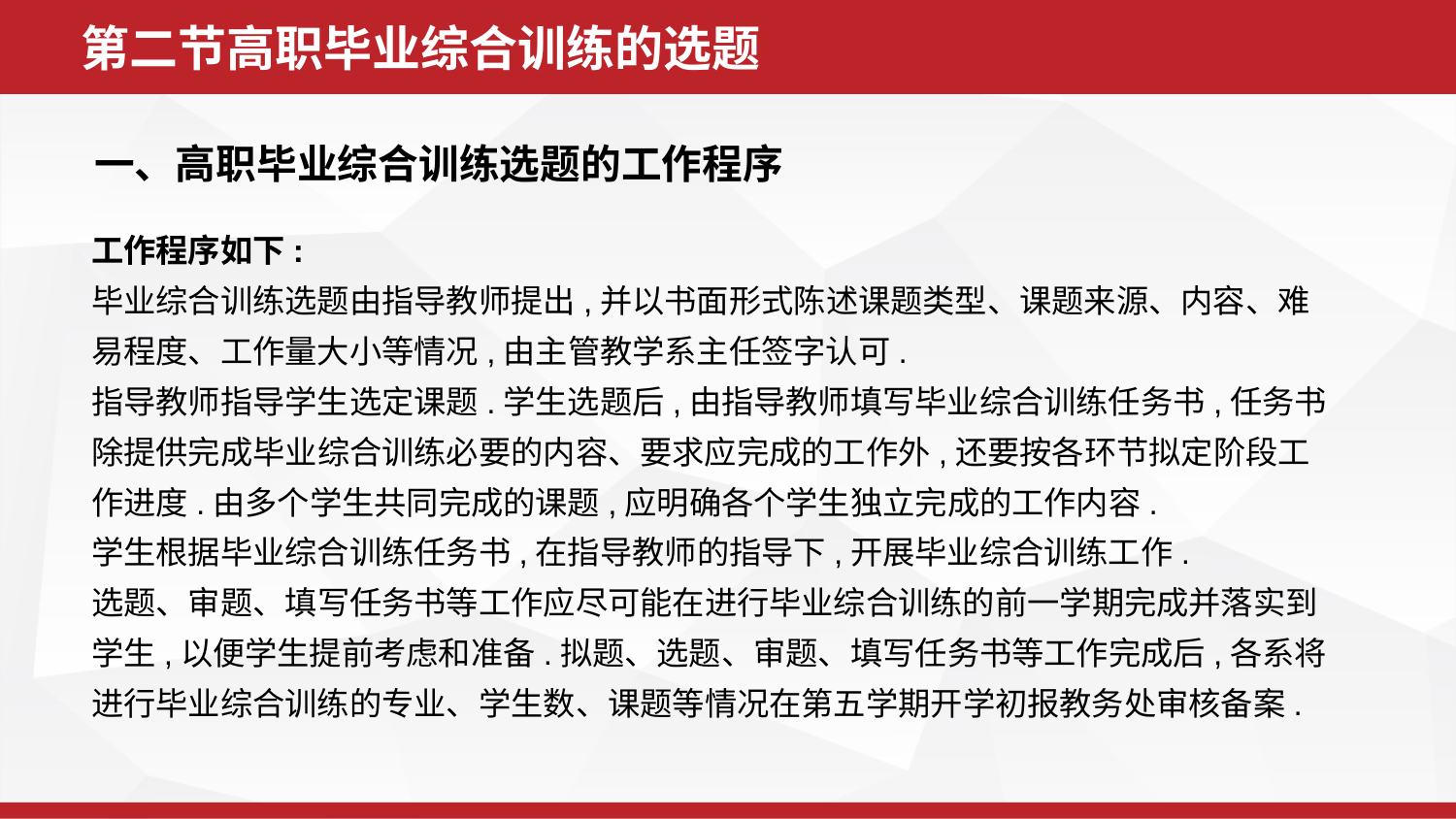

第二节高职毕业综合训练的选题
一、高职毕业综合训练选题的工作程序
工作程序如下:
毕业综合训练选题由指导教师提出,并以书面形式陈述课题类型、课题来源、内容、难易程度、工作量大小等情况,由主管教学系主任签字认可.
指导教师指导学生选定课题.学生选题后,由指导教师填写毕业综合训练任务书,任务书除提供完成毕业综合训练必要的内容、要求应完成的工作外,还要按各环节拟定阶段工作进度.由多个学生共同完成的课题,应明确各个学生独立完成的工作内容.
学生根据毕业综合训练任务书,在指导教师的指导下,开展毕业综合训练工作.
选题、审题、填写任务书等工作应尽可能在进行毕业综合训练的前一学期完成并落实到学生,以便学生提前考虑和准备.拟题、选题、审题、填写任务书等工作完成后,各系将进行毕业综合训练的专业、学生数、课题等情况在第五学期开学初报教务处审核备案.